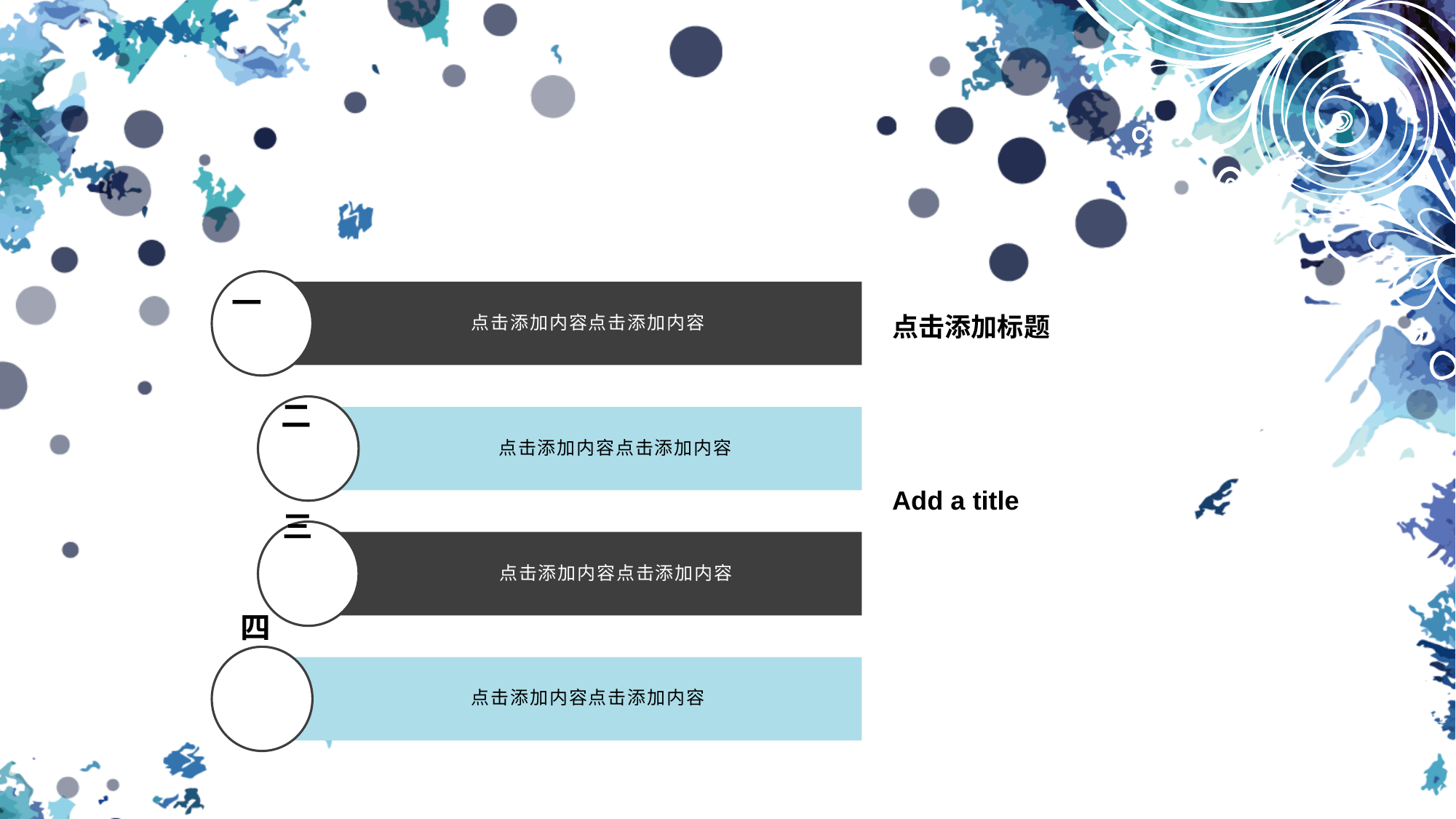

点击添加内容点击添加内容
 点击添加内容点击添加内容
 点击添加内容点击添加内容
点击添加内容点击添加内容
一
二
三
四
点击添加标题
Add a title